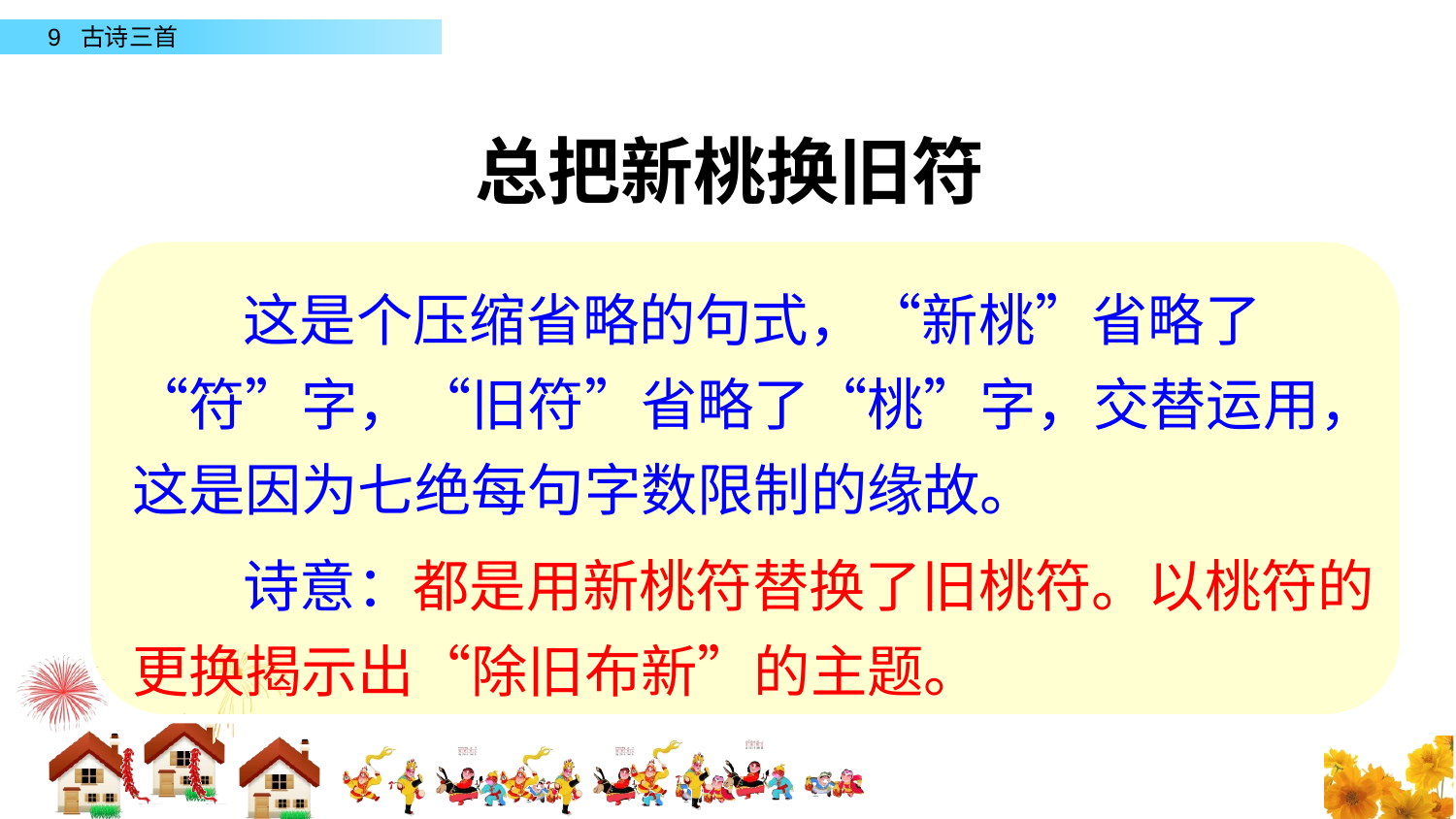

总把新桃换旧符

  这是个压缩省略的句式，“新桃”省略了“符”字，“旧符”省略了“桃”字，交替运用，这是因为七绝每句字数限制的缘故。
  诗意：都是用新桃符替换了旧桃符。以桃符的更换揭示出“除旧布新”的主题。